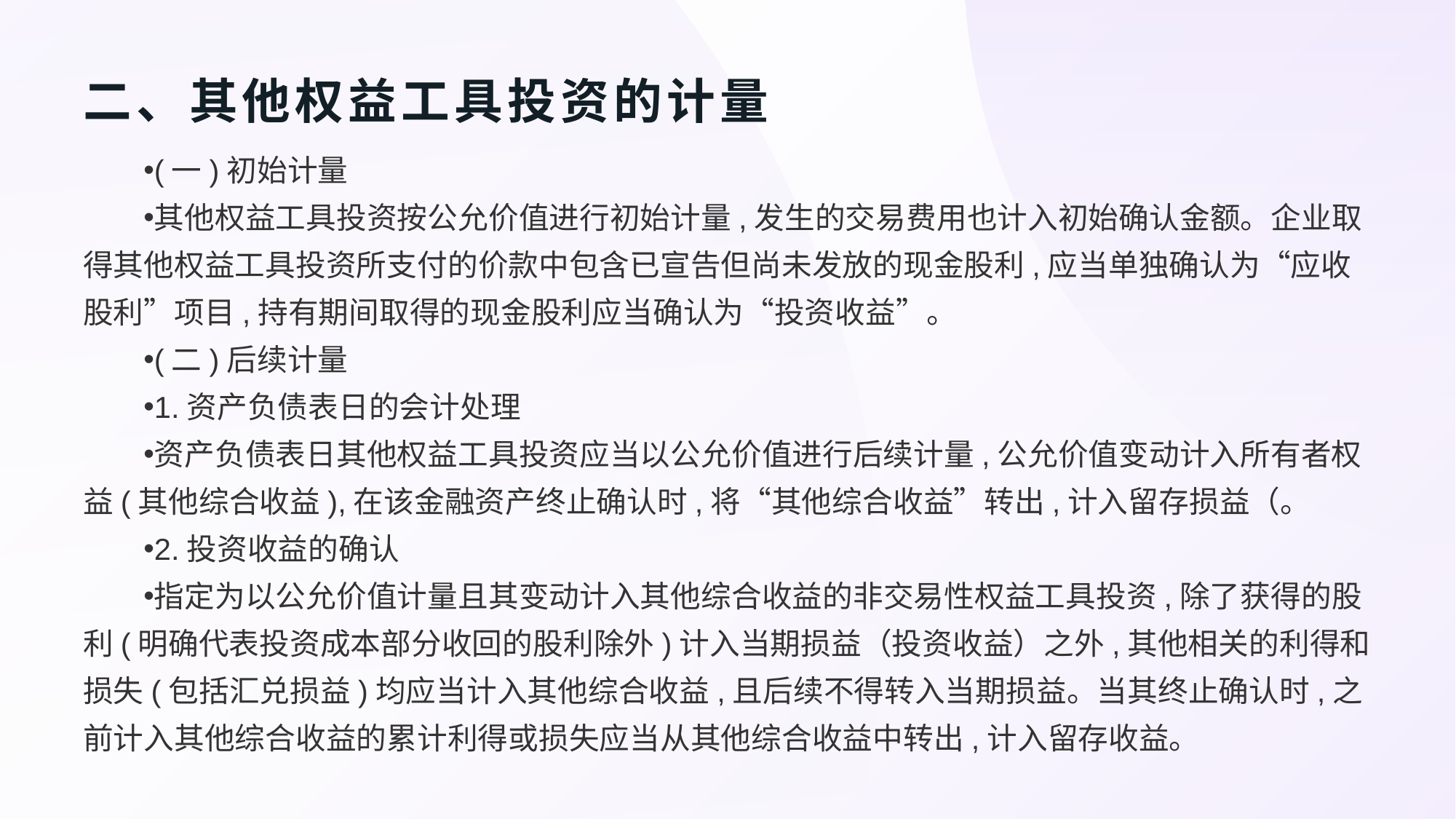

# 二、其他权益工具投资的计量
(一)初始计量
其他权益工具投资按公允价值进行初始计量,发生的交易费用也计入初始确认金额。企业取得其他权益工具投资所支付的价款中包含已宣告但尚未发放的现金股利,应当单独确认为“应收股利”项目,持有期间取得的现金股利应当确认为“投资收益”。
(二)后续计量
1.资产负债表日的会计处理
资产负债表日其他权益工具投资应当以公允价值进行后续计量,公允价值变动计入所有者权益(其他综合收益),在该金融资产终止确认时,将“其他综合收益”转出,计入留存损益（。
2.投资收益的确认
指定为以公允价值计量且其变动计入其他综合收益的非交易性权益工具投资,除了获得的股利(明确代表投资成本部分收回的股利除外)计入当期损益（投资收益）之外,其他相关的利得和损失(包括汇兑损益)均应当计入其他综合收益,且后续不得转入当期损益。当其终止确认时,之前计入其他综合收益的累计利得或损失应当从其他综合收益中转出,计入留存收益。